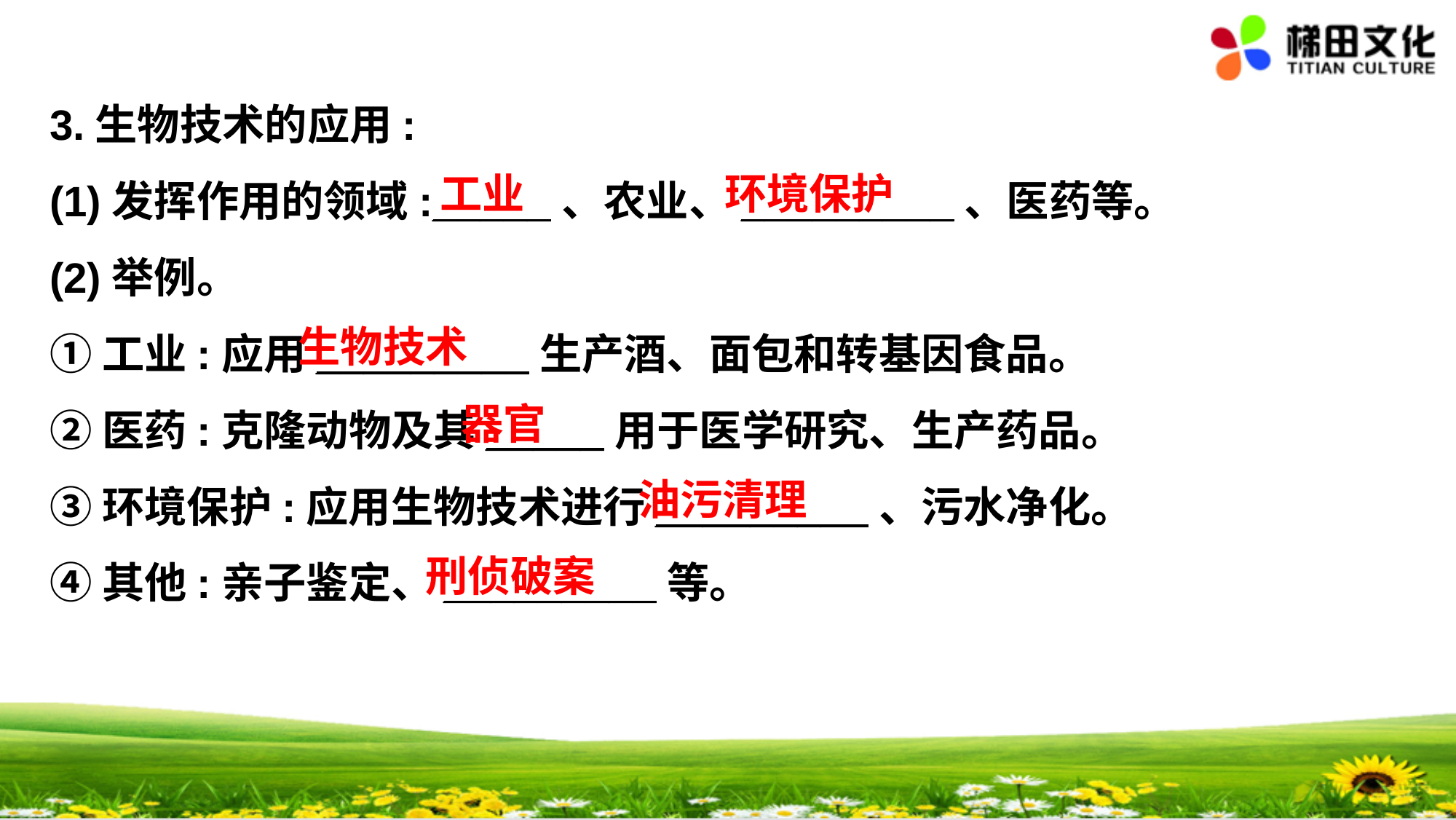

3.生物技术的应用:
(1)发挥作用的领域:_____、农业、_________、医药等。
(2)举例。
①工业:应用_________生产酒、面包和转基因食品。
②医药:克隆动物及其_____用于医学研究、生产药品。
③环境保护:应用生物技术进行_________、污水净化。
④其他:亲子鉴定、_________等。
工业
环境保护
生物技术
器官
油污清理
刑侦破案